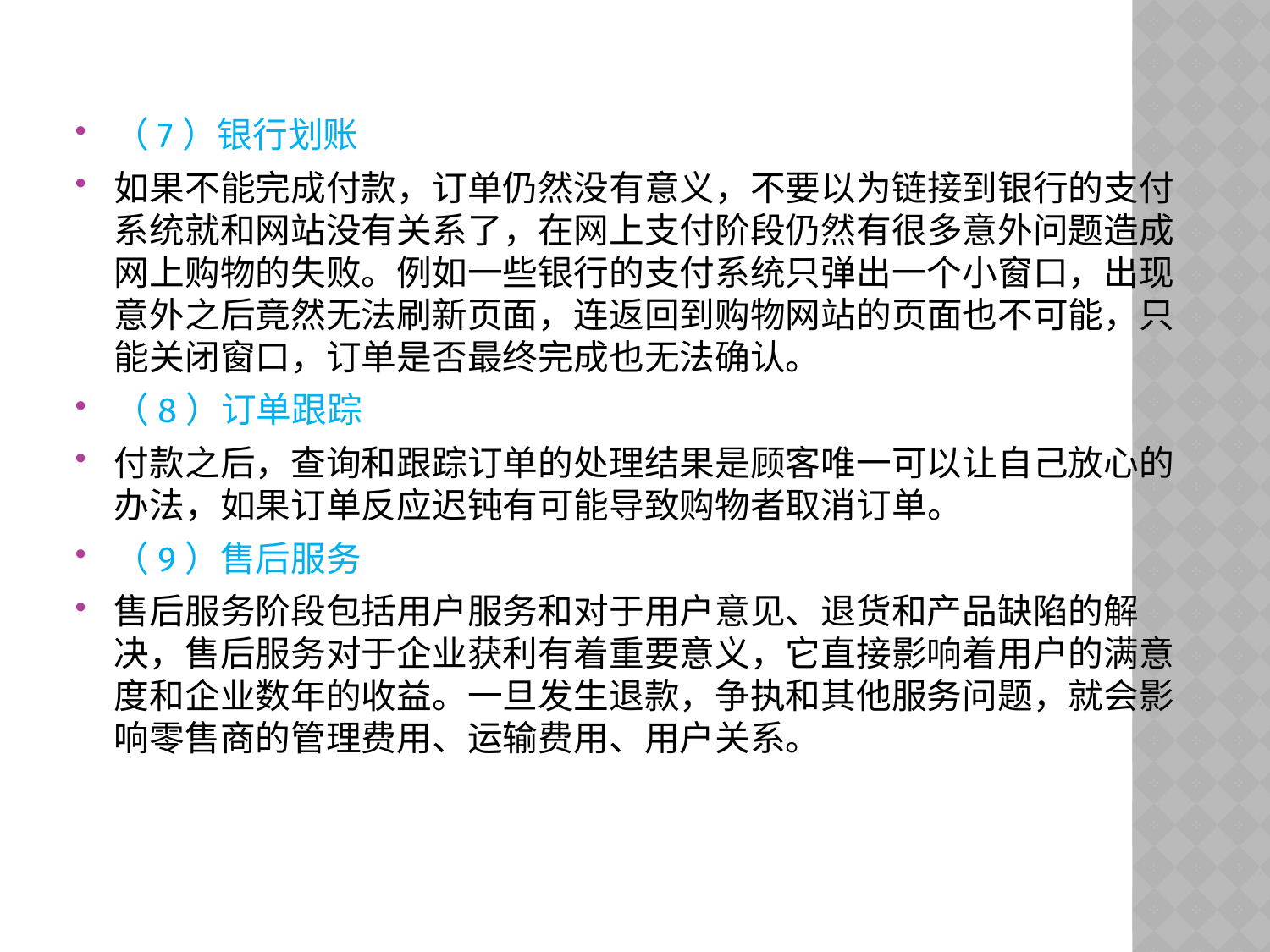

（7）银行划账
如果不能完成付款，订单仍然没有意义，不要以为链接到银行的支付系统就和网站没有关系了，在网上支付阶段仍然有很多意外问题造成网上购物的失败。例如一些银行的支付系统只弹出一个小窗口，出现意外之后竟然无法刷新页面，连返回到购物网站的页面也不可能，只能关闭窗口，订单是否最终完成也无法确认。
（8）订单跟踪
付款之后，查询和跟踪订单的处理结果是顾客唯一可以让自己放心的办法，如果订单反应迟钝有可能导致购物者取消订单。
（9）售后服务
售后服务阶段包括用户服务和对于用户意见、退货和产品缺陷的解决，售后服务对于企业获利有着重要意义，它直接影响着用户的满意度和企业数年的收益。一旦发生退款，争执和其他服务问题，就会影响零售商的管理费用、运输费用、用户关系。